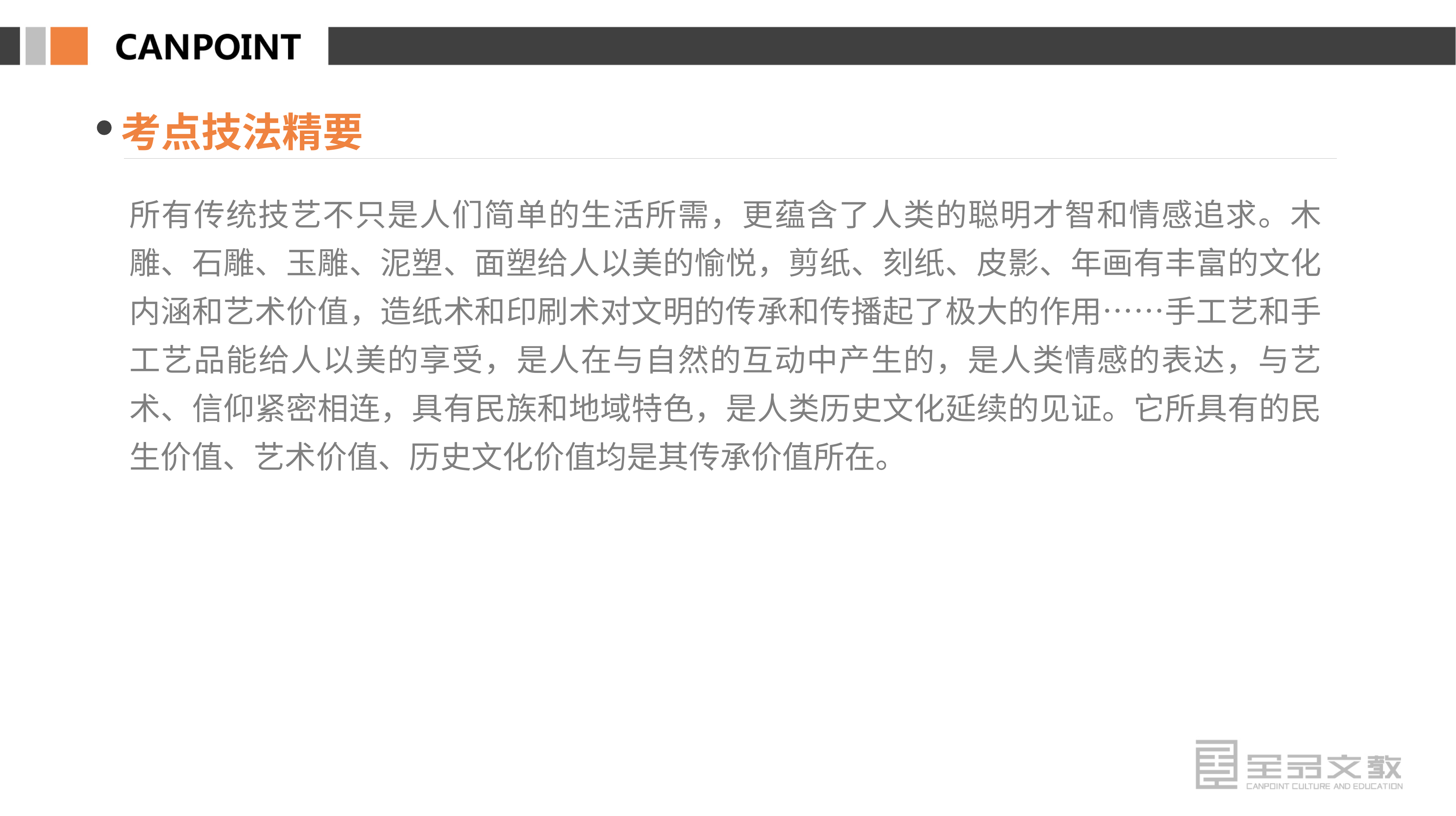

考点技法精要

所有传统技艺不只是人们简单的生活所需，更蕴含了人类的聪明才智和情感追求。木雕、石雕、玉雕、泥塑、面塑给人以美的愉悦，剪纸、刻纸、皮影、年画有丰富的文化内涵和艺术价值，造纸术和印刷术对文明的传承和传播起了极大的作用……手工艺和手工艺品能给人以美的享受，是人在与自然的互动中产生的，是人类情感的表达，与艺术、信仰紧密相连，具有民族和地域特色，是人类历史文化延续的见证。它所具有的民生价值、艺术价值、历史文化价值均是其传承价值所在。